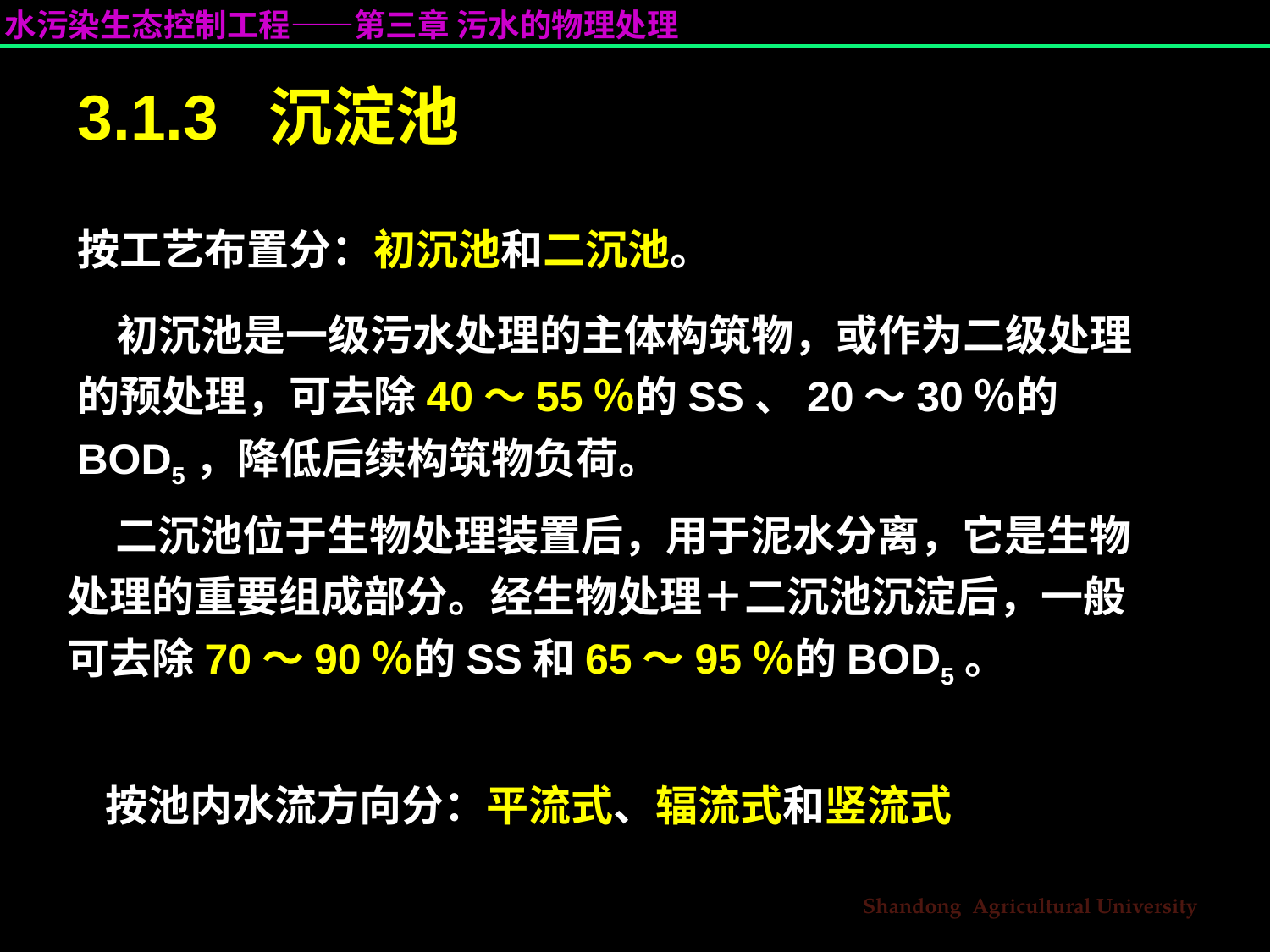

# 3.1.3  沉淀池
按工艺布置分：初沉池和二沉池。
   初沉池是一级污水处理的主体构筑物，或作为二级处理的预处理，可去除40～55％的SS、20～30％的BOD5，降低后续构筑物负荷。
    二沉池位于生物处理装置后，用于泥水分离，它是生物处理的重要组成部分。经生物处理＋二沉池沉淀后，一般可去除70～90％的SS和65～95％的BOD5。
    按池内水流方向分：平流式、辐流式和竖流式